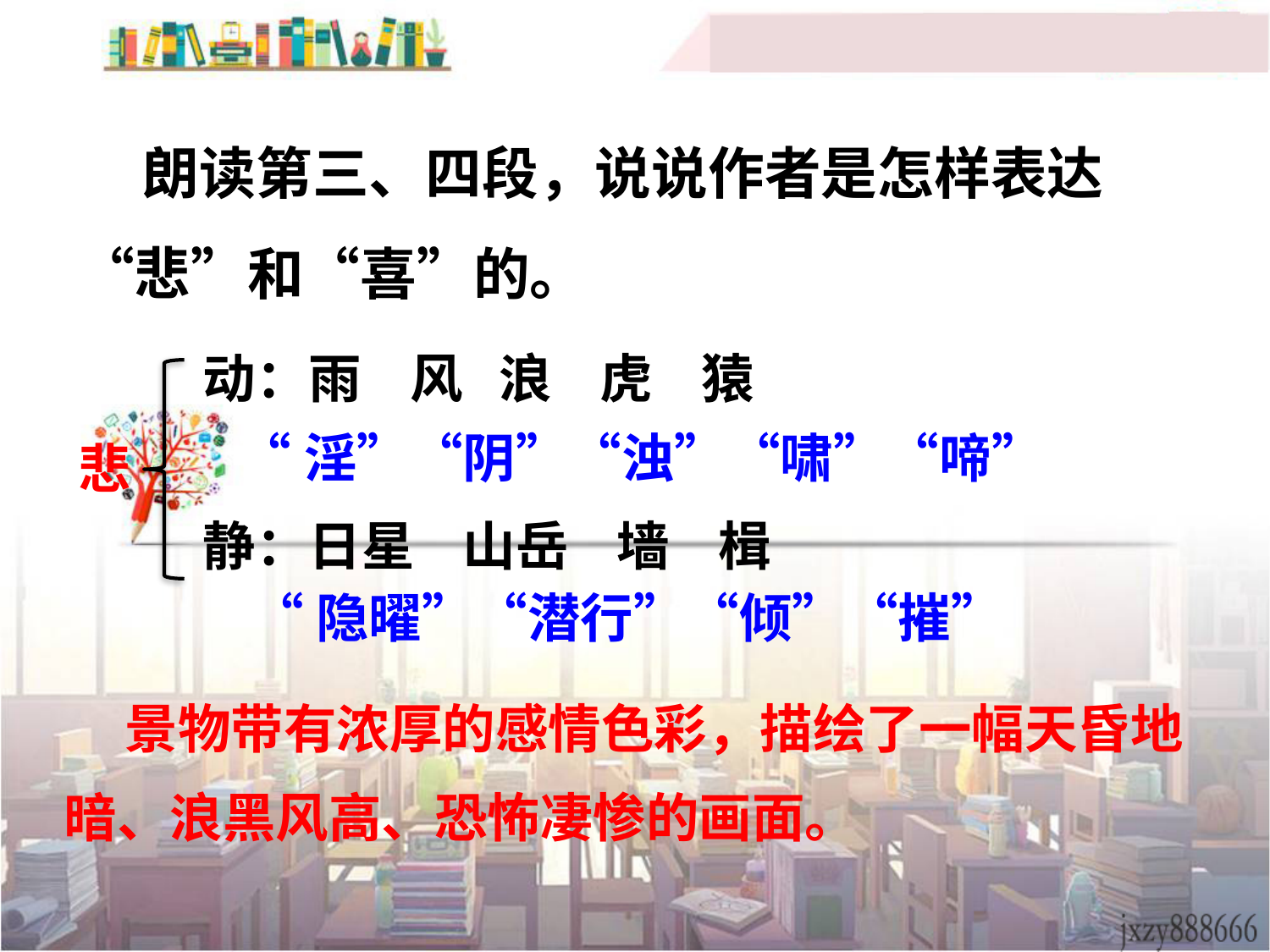

朗读第三、四段，说说作者是怎样表达“悲”和“喜”的。
动：雨    风   浪    虎    猿

“淫”“阴”“浊”“啸”“啼”
悲
静：日星    山岳    墙    楫
“隐曜”“潜行”“倾”“摧”
    景物带有浓厚的感情色彩，描绘了一幅天昏地暗、浪黑风高、恐怖凄惨的画面。